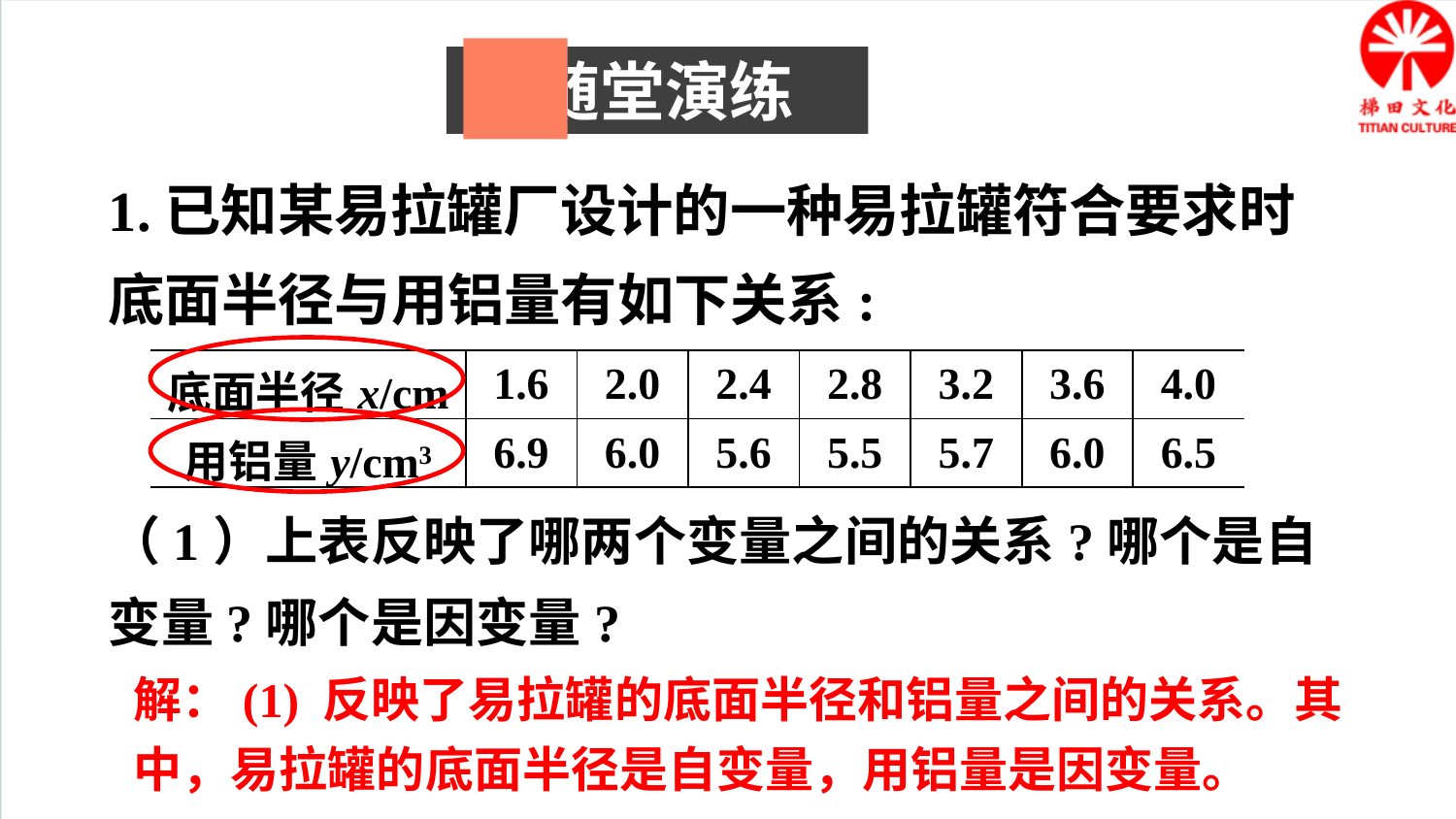

随堂演练
1.已知某易拉罐厂设计的一种易拉罐符合要求时底面半径与用铝量有如下关系:

| 底面半径x/cm | 1.6 | 2.0 | 2.4 | 2.8 | 3.2 | 3.6 | 4.0 |
| --- | --- | --- | --- | --- | --- | --- | --- |
| 用铝量y/cm3 | 6.9 | 6.0 | 5.6 | 5.5 | 5.7 | 6.0 | 6.5 |

（1）上表反映了哪两个变量之间的关系?哪个是自变量?哪个是因变量?
解：(1) 反映了易拉罐的底面半径和铝量之间的关系。其中，易拉罐的底面半径是自变量，用铝量是因变量。